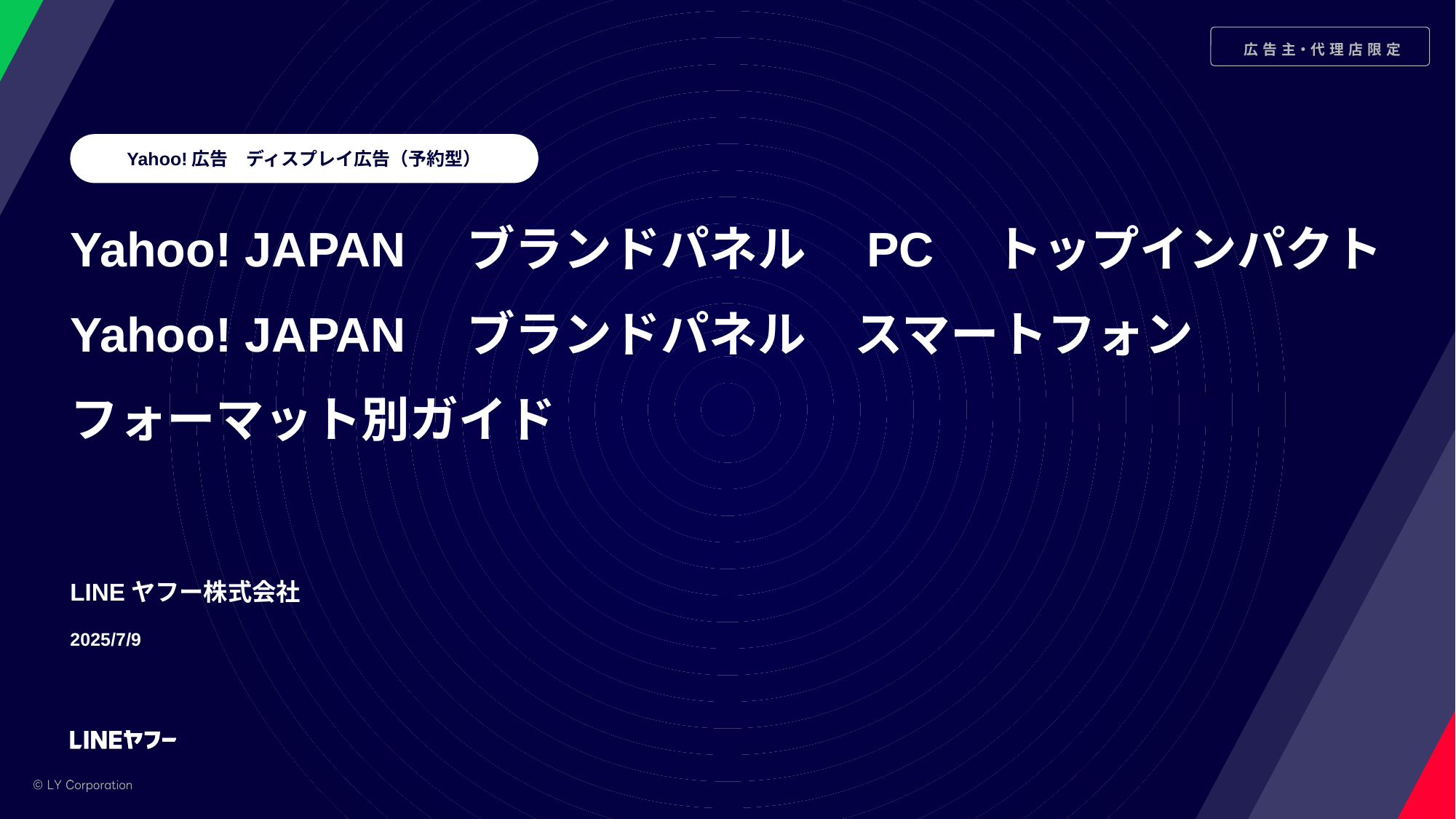

Yahoo!広告　ディスプレイ広告（予約型）
プロダクト名ダミーテキスト
Yahoo! JAPAN　ブランドパネル　PC　トップインパクト
Yahoo! JAPAN　ブランドパネル　スマートフォン
フォーマット別ガイド
LINEヤフー株式会社
2025/7/9